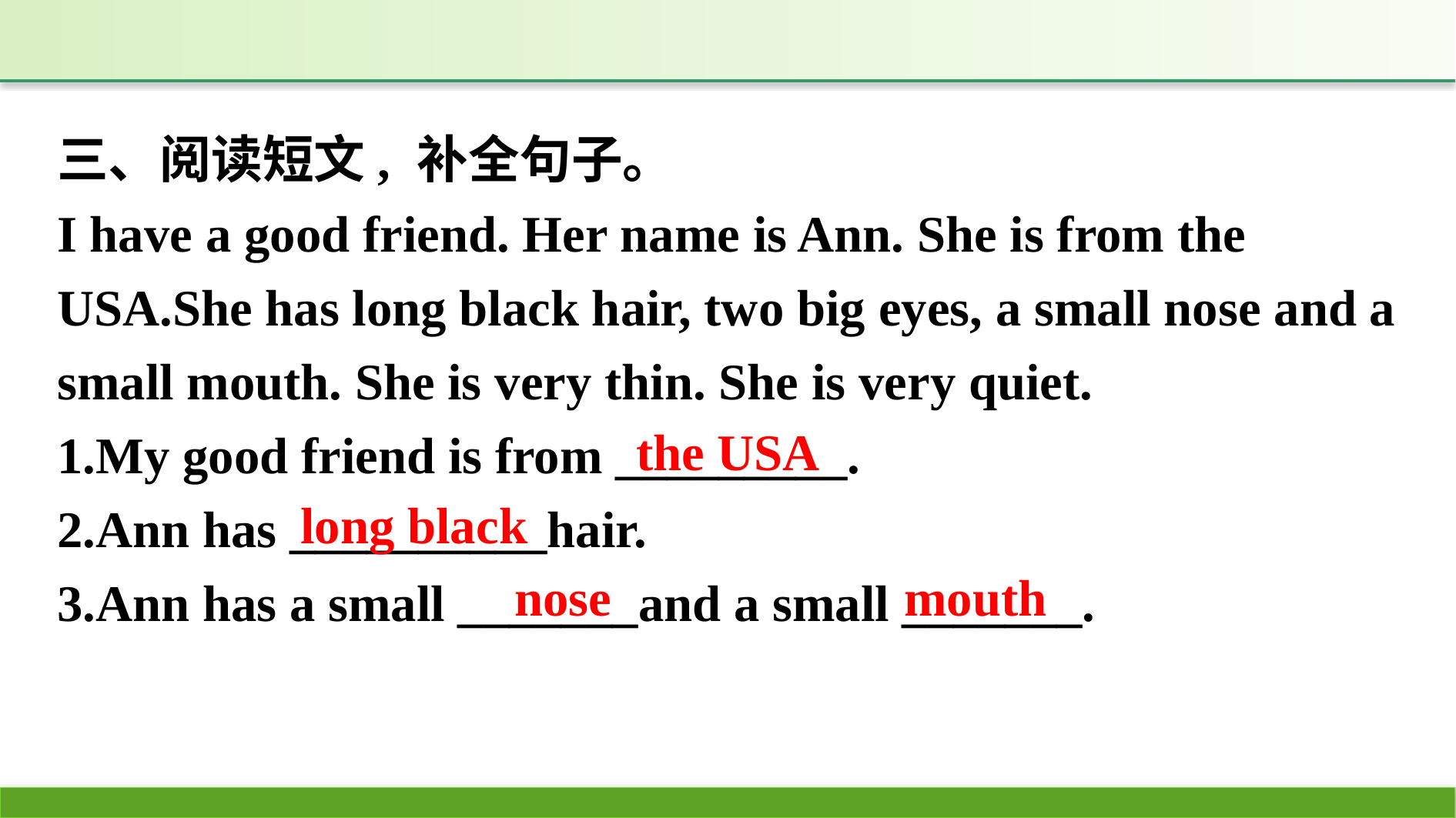

三、阅读短文, 补全句子。
I have a good friend. Her name is Ann. She is from the USA.She has long black hair, two big eyes, a small nose and a small mouth. She is very thin. She is very quiet.
1.My good friend is from _________.
2.Ann has __________hair.
3.Ann has a small _______and a small _______.
the USA
long black
nose
mouth